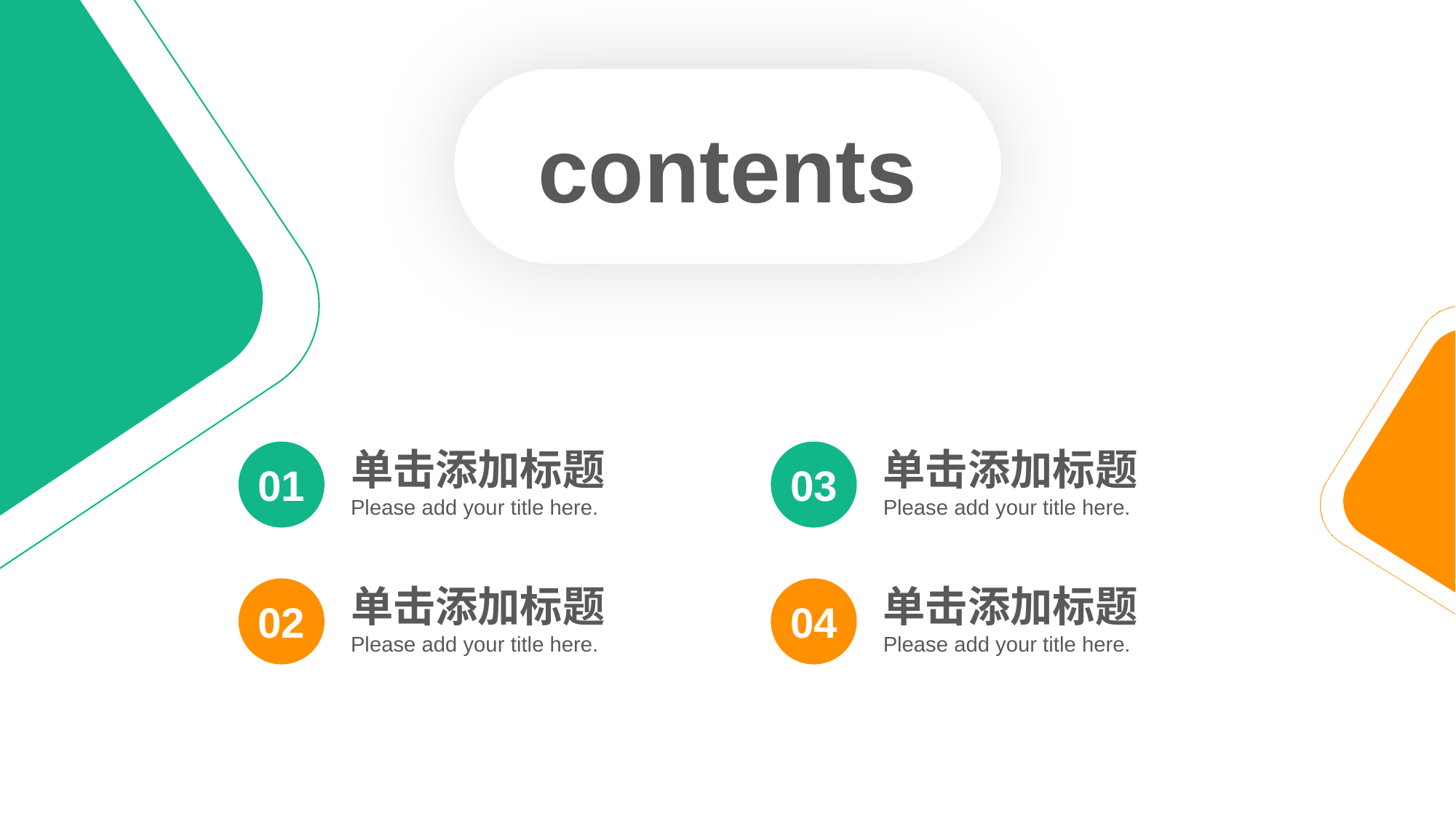

contents

单击添加标题
Please add your title here.

01
单击添加标题
Please add your title here.

03
单击添加标题
Please add your title here.

02
单击添加标题
Please add your title here.

04